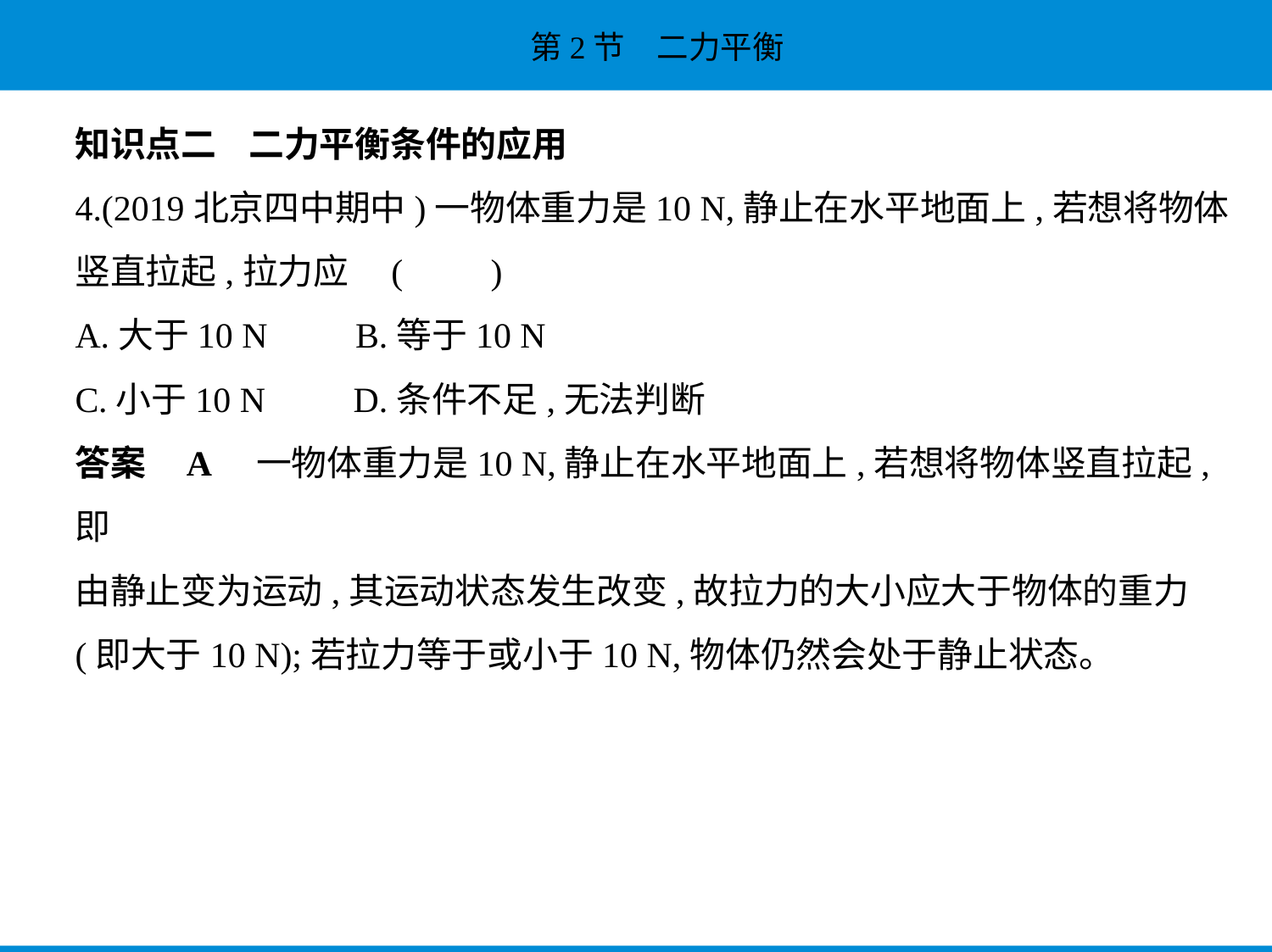

知识点二    二力平衡条件的应用
4.(2019北京四中期中)一物体重力是10 N,静止在水平地面上,若想将物体
竖直拉起,拉力应 (　　)
A.大于10 N　　B.等于10 N
C.小于10 N　　D.条件不足,无法判断
答案    A　一物体重力是10 N,静止在水平地面上,若想将物体竖直拉起,即
由静止变为运动,其运动状态发生改变,故拉力的大小应大于物体的重力
(即大于10 N);若拉力等于或小于10 N,物体仍然会处于静止状态。